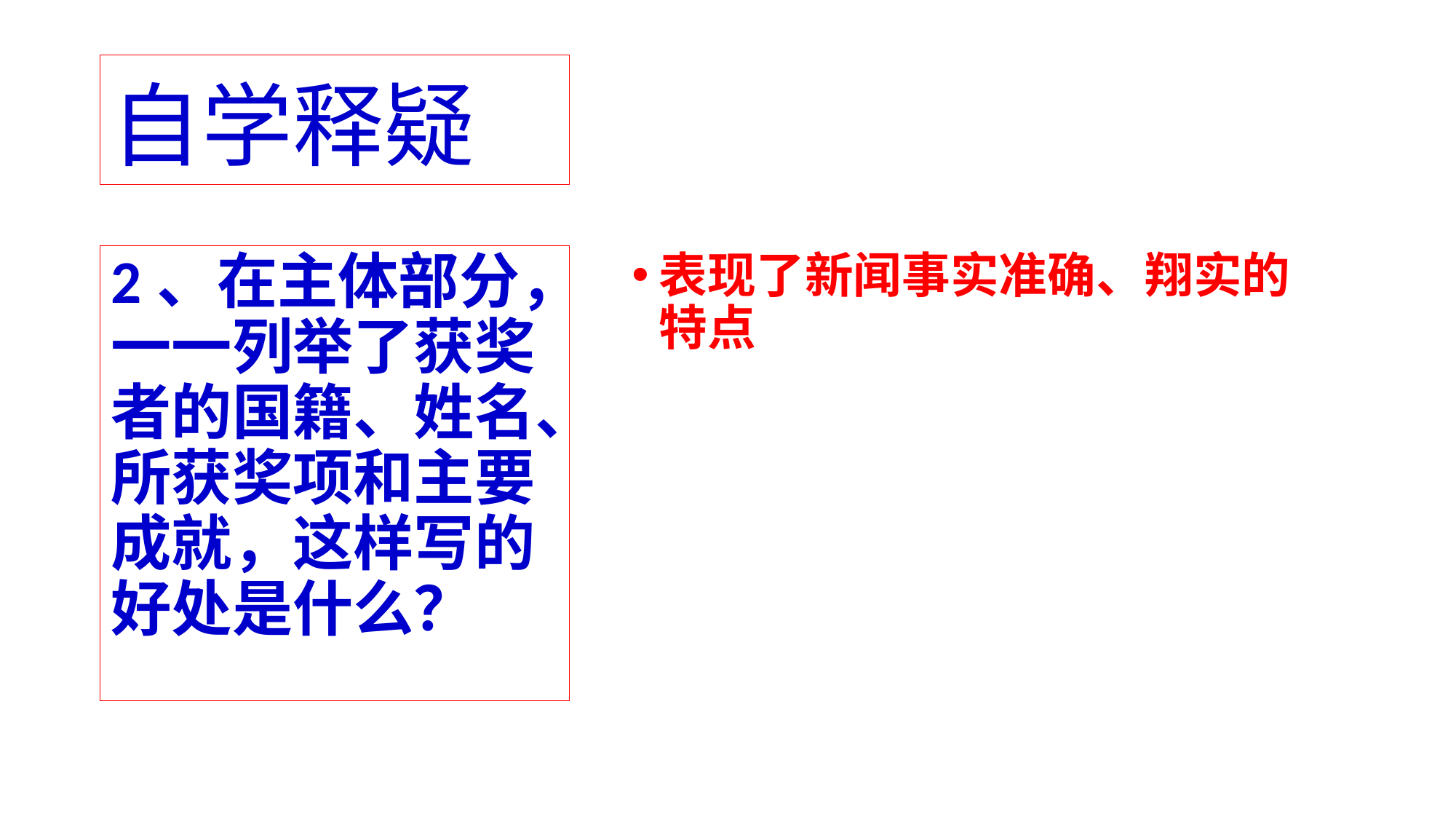

#
自学释疑
2、在主体部分，一一列举了获奖者的国籍、姓名、所获奖项和主要成就，这样写的好处是什么？
表现了新闻事实准确、翔实的特点